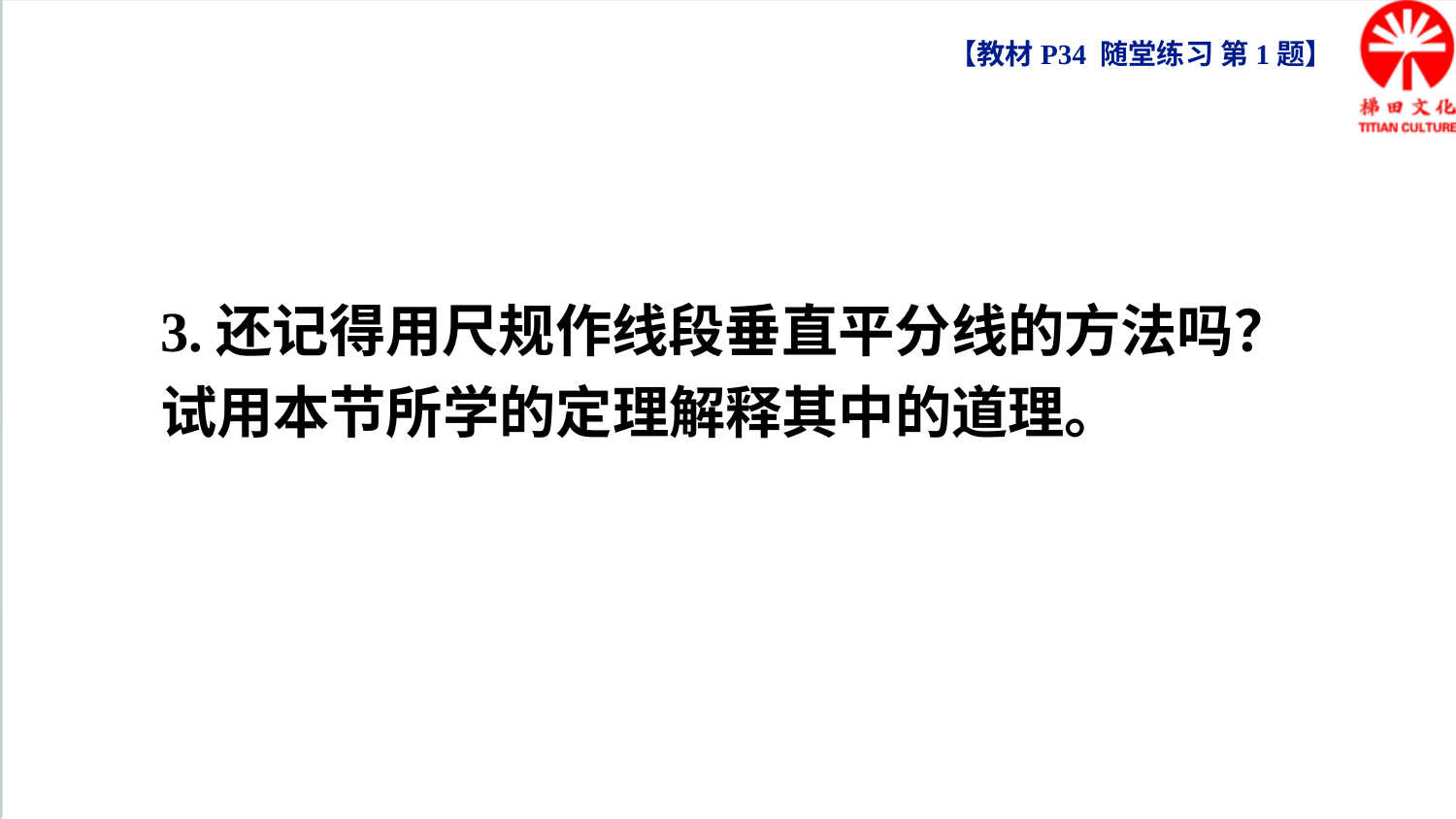

【教材P34 随堂练习 第1题】
3.还记得用尺规作线段垂直平分线的方法吗？试用本节所学的定理解释其中的道理。